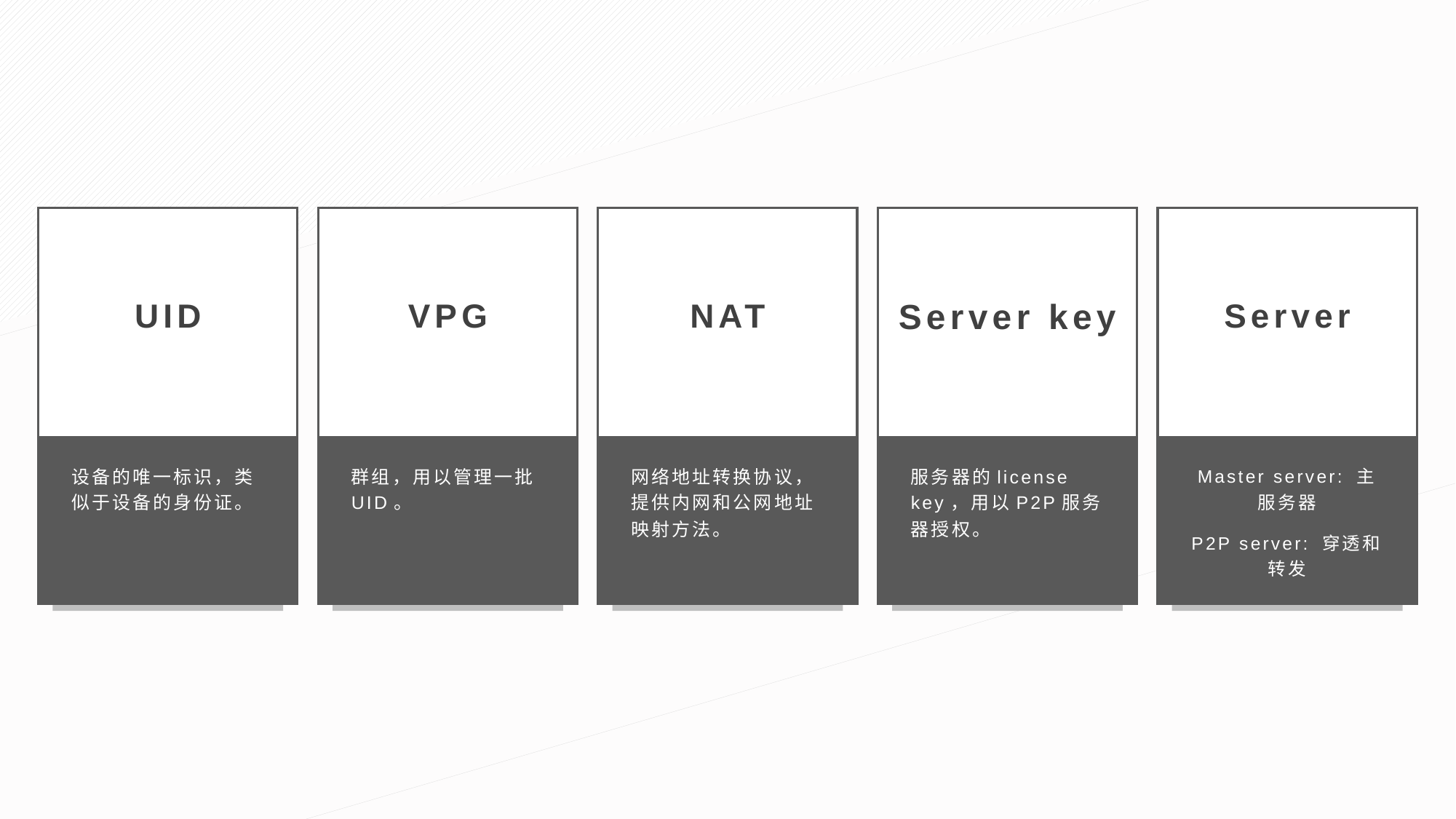

VPG
NAT
Server key
Server
UID

设备的唯一标识，类似于设备的身份证。
网络地址转换协议，提供内网和公网地址映射方法。
Master server: 主服务器
P2P server: 穿透和转发
群组，用以管理一批UID。
服务器的license key，用以P2P服务器授权。